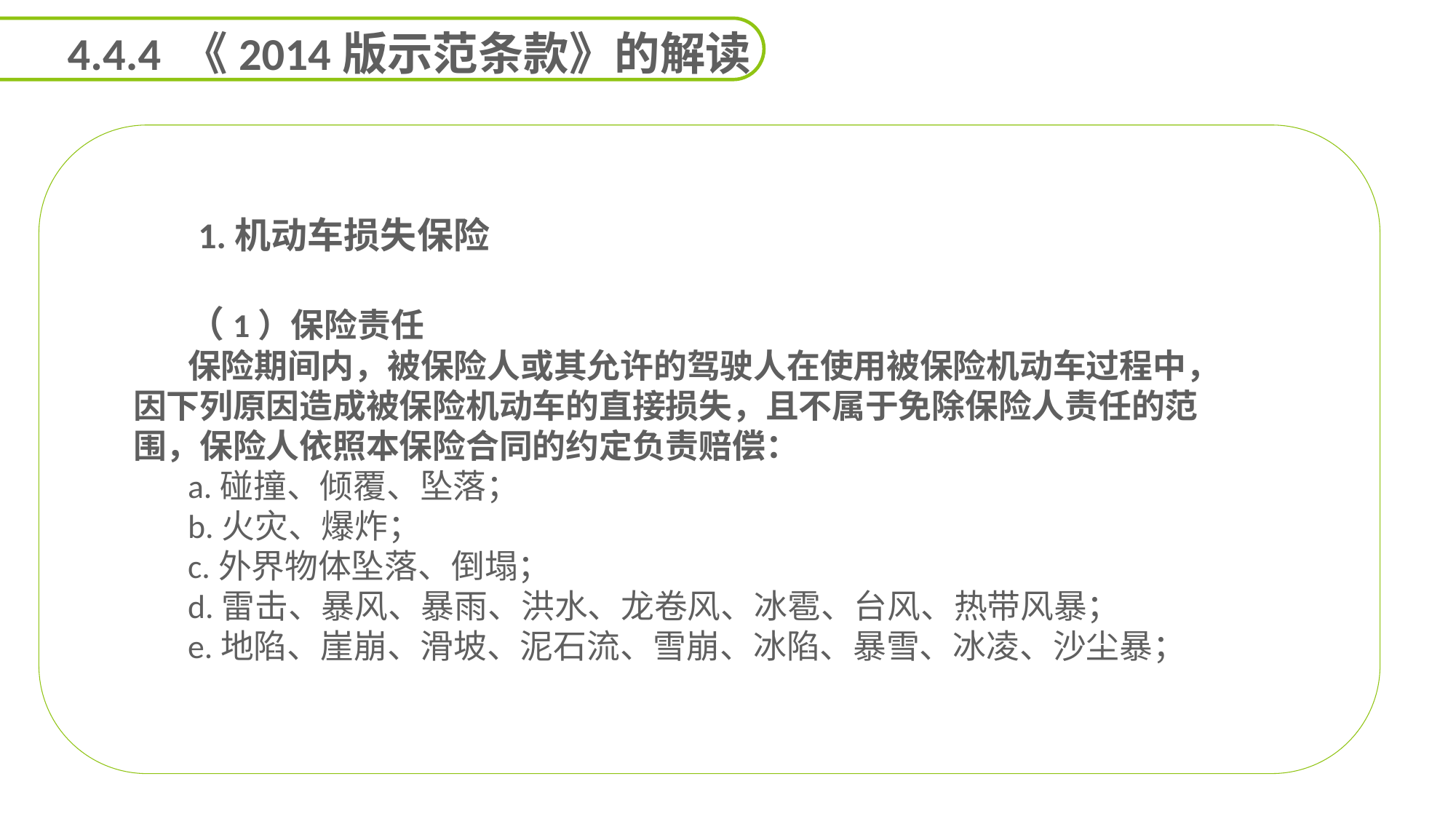

4.4.4 《2014版示范条款》的解读

 1.机动车损失保险

（1）保险责任
保险期间内，被保险人或其允许的驾驶人在使用被保险机动车过程中，因下列原因造成被保险机动车的直接损失，且不属于免除保险人责任的范围，保险人依照本保险合同的约定负责赔偿：
a.碰撞、倾覆、坠落；
b.火灾、爆炸；
c.外界物体坠落、倒塌；
d.雷击、暴风、暴雨、洪水、龙卷风、冰雹、台风、热带风暴；
e.地陷、崖崩、滑坡、泥石流、雪崩、冰陷、暴雪、冰凌、沙尘暴；

能力
目标
延迟符